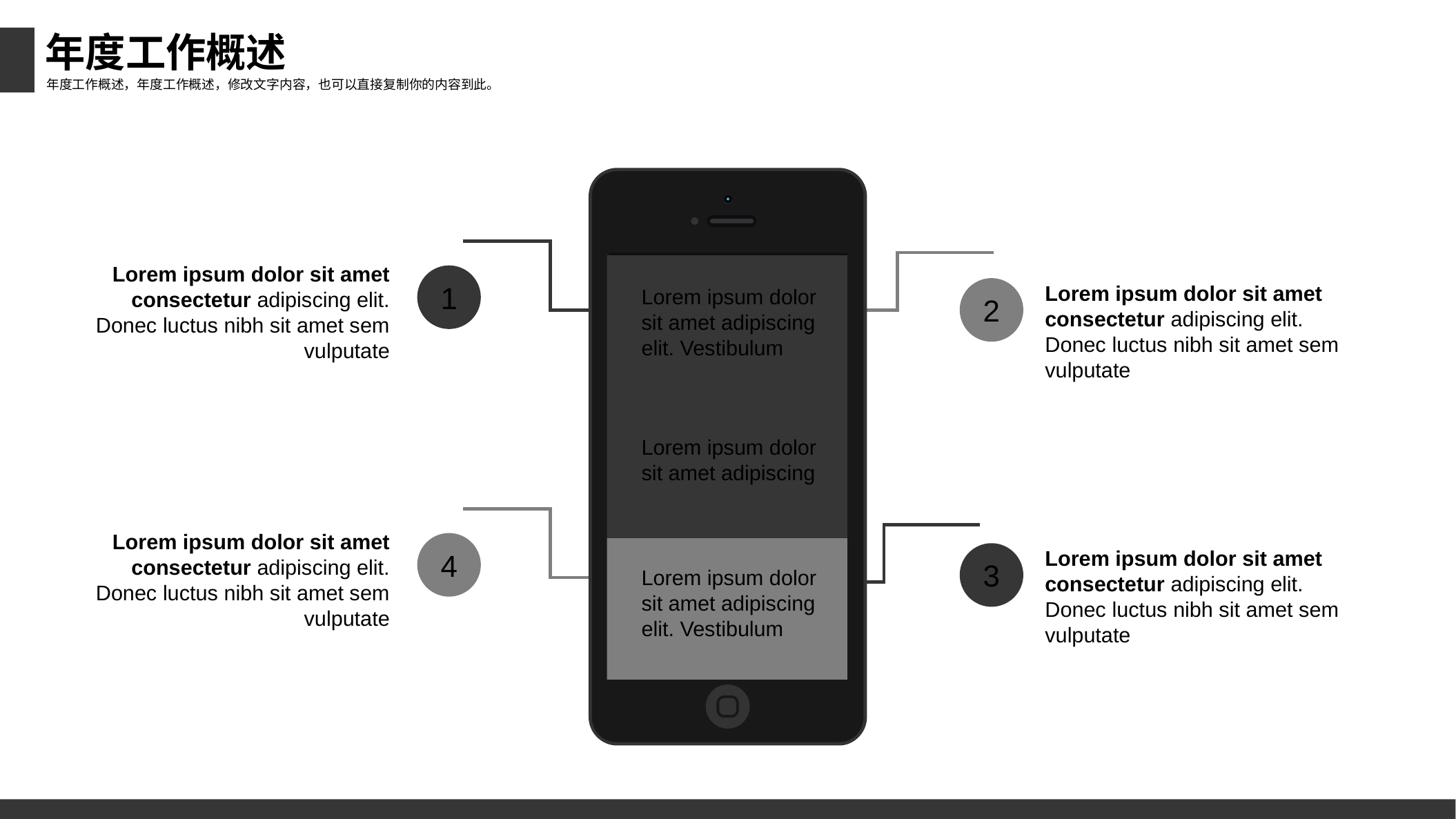

年度工作概述

年度工作概述，年度工作概述，修改文字内容，也可以直接复制你的内容到此。

Lorem ipsum dolor sit amet adipiscing elit. Vestibulum

Lorem ipsum dolor sit amet adipiscing

Lorem ipsum dolor sit amet adipiscing elit. Vestibulum
Lorem ipsum dolor sit amet consectetur adipiscing elit. Donec luctus nibh sit amet sem vulputate
1
Lorem ipsum dolor sit amet consectetur adipiscing elit. Donec luctus nibh sit amet sem vulputate
2
Lorem ipsum dolor sit amet consectetur adipiscing elit. Donec luctus nibh sit amet sem vulputate
4
Lorem ipsum dolor sit amet consectetur adipiscing elit. Donec luctus nibh sit amet sem vulputate
3